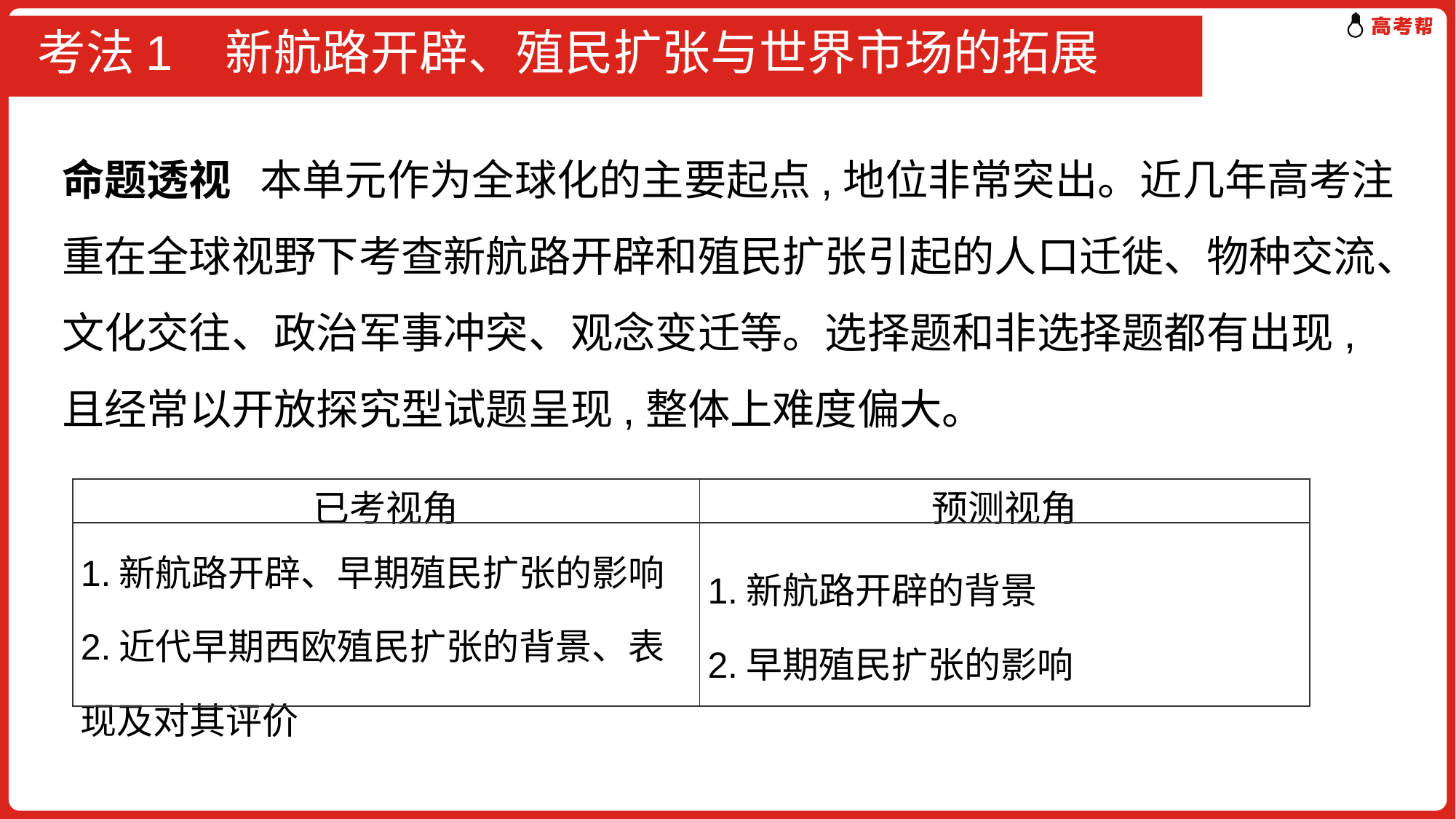

# 考法1   新航路开辟、殖民扩张与世界市场的拓展
命题透视   本单元作为全球化的主要起点,地位非常突出。近几年高考注重在全球视野下考查新航路开辟和殖民扩张引起的人口迁徙、物种交流、文化交往、政治军事冲突、观念变迁等。选择题和非选择题都有出现,且经常以开放探究型试题呈现,整体上难度偏大。
| 已考视角 | 预测视角 |
| --- | --- |
| 1.新航路开辟、早期殖民扩张的影响 2.近代早期西欧殖民扩张的背景、表现及对其评价 | 1.新航路开辟的背景 2.早期殖民扩张的影响 |